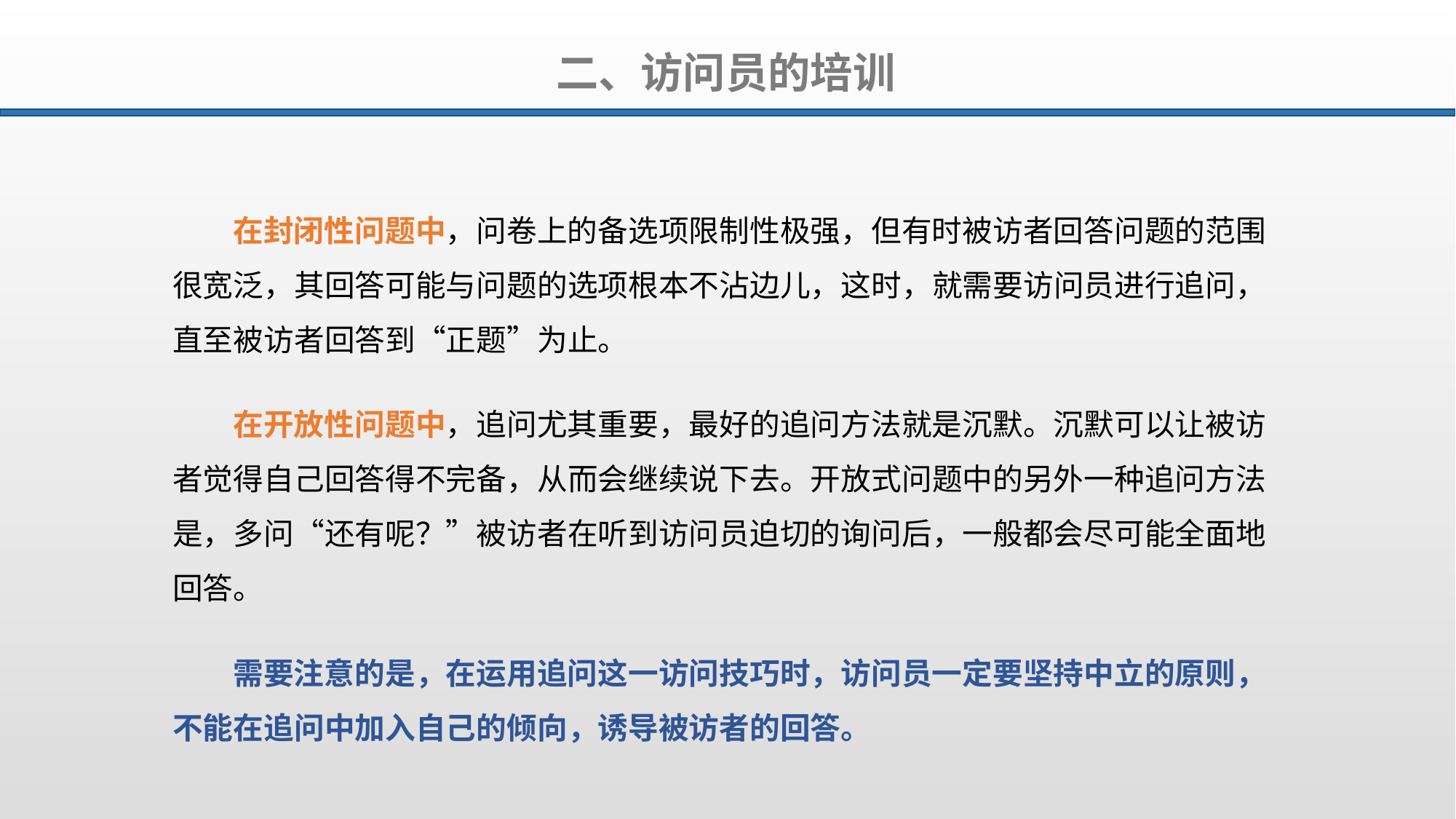

二、访问员的培训

在封闭性问题中，问卷上的备选项限制性极强，但有时被访者回答问题的范围很宽泛，其回答可能与问题的选项根本不沾边儿，这时，就需要访问员进行追问，直至被访者回答到“正题”为止。
在开放性问题中，追问尤其重要，最好的追问方法就是沉默。沉默可以让被访者觉得自己回答得不完备，从而会继续说下去。开放式问题中的另外一种追问方法是，多问“还有呢？”被访者在听到访问员迫切的询问后，一般都会尽可能全面地回答。
需要注意的是，在运用追问这一访问技巧时，访问员一定要坚持中立的原则，不能在追问中加入自己的倾向，诱导被访者的回答。